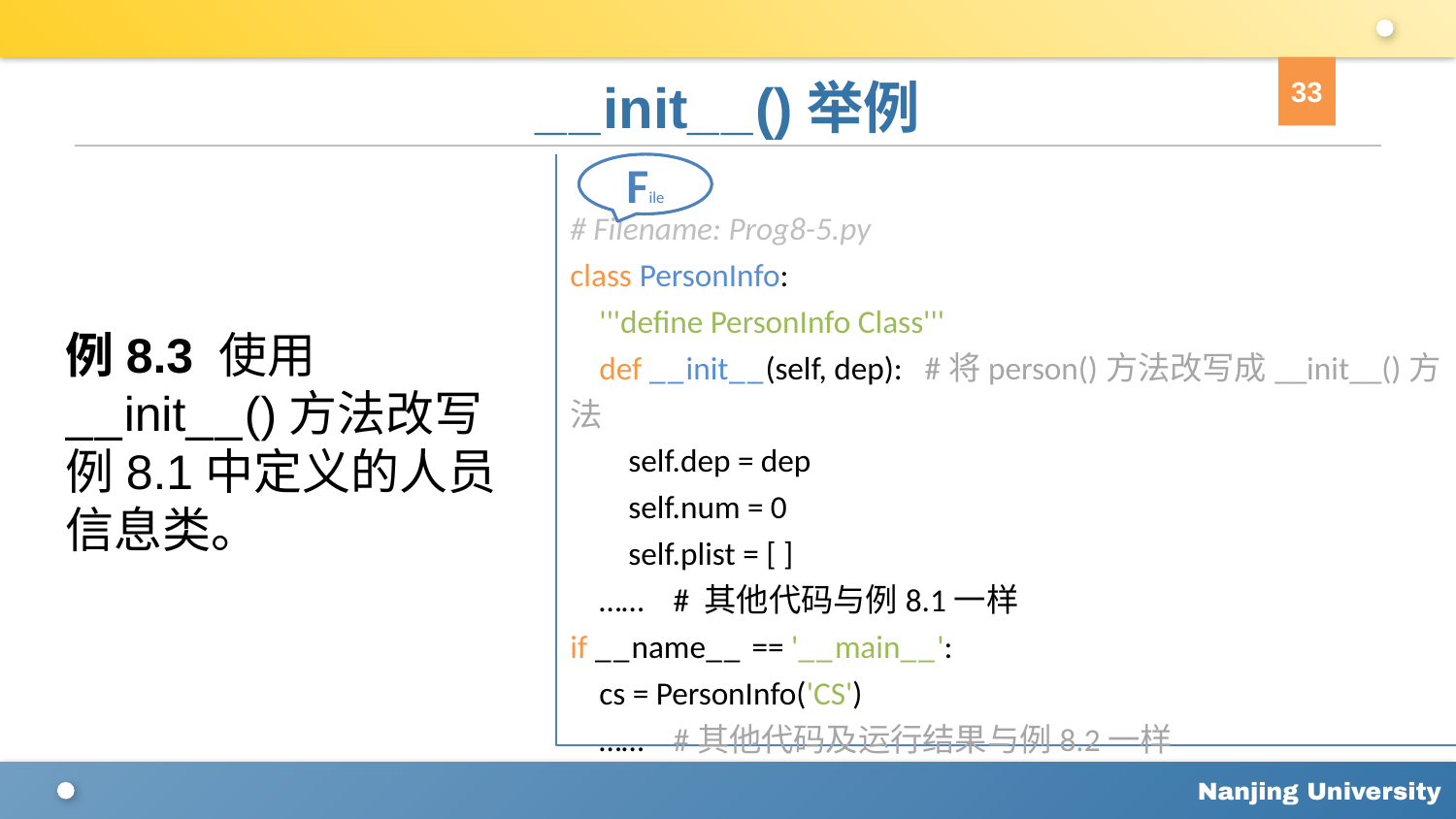

33
# __init__()举例

# Filename: Prog8-5.py
class PersonInfo:
    '''define PersonInfo Class'''
    def __init__(self, dep):   #将person()方法改写成__init__()方法
        self.dep = dep
        self.num = 0
        self.plist = [ ]
    ……    # 其他代码与例8.1一样
if __name__ == '__main__':
    cs = PersonInfo('CS')
    ……    #其他代码及运行结果与例8.2一样

File
例8.3 使用__init__()方法改写例8.1中定义的人员信息类。